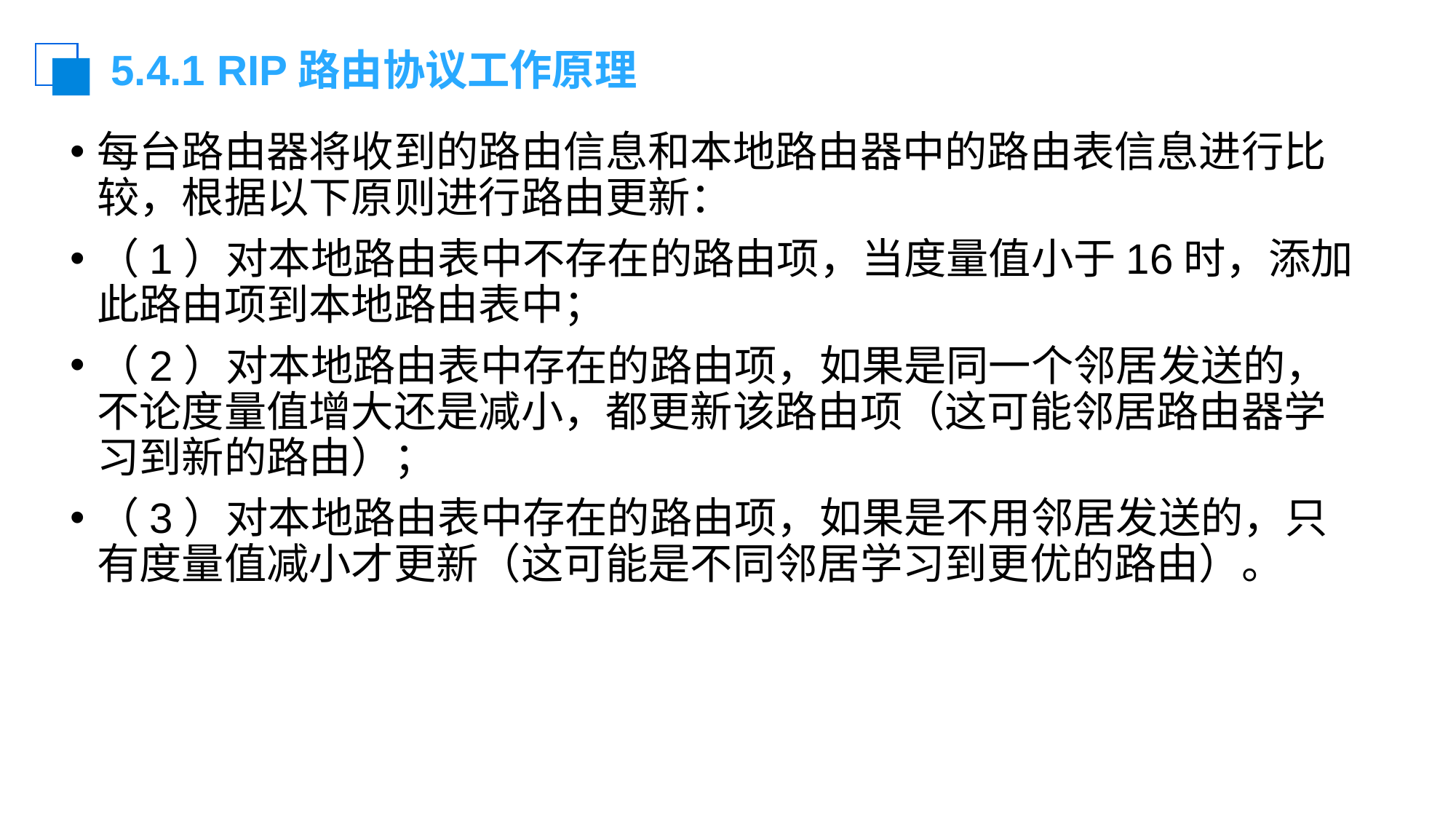

# 5.4.1 RIP路由协议工作原理
每台路由器将收到的路由信息和本地路由器中的路由表信息进行比较，根据以下原则进行路由更新：
（1）对本地路由表中不存在的路由项，当度量值小于16时，添加此路由项到本地路由表中；
（2）对本地路由表中存在的路由项，如果是同一个邻居发送的，不论度量值增大还是减小，都更新该路由项（这可能邻居路由器学习到新的路由）；
（3）对本地路由表中存在的路由项，如果是不用邻居发送的，只有度量值减小才更新（这可能是不同邻居学习到更优的路由）。